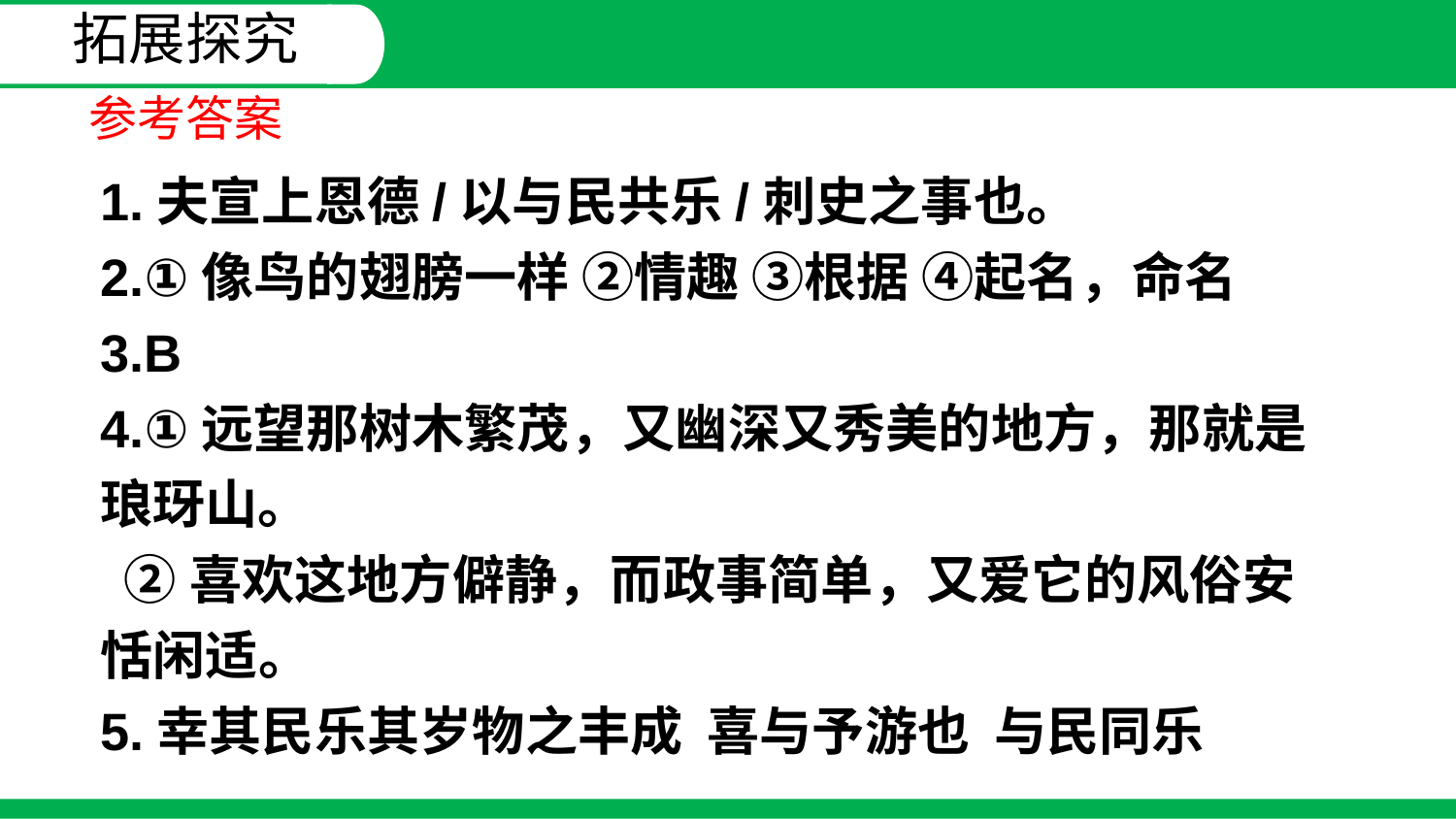

拓展探究
参考答案
1.夫宣上恩德/以与民共乐/刺史之事也。
2.①像鸟的翅膀一样 ②情趣 ③根据 ④起名，命名
3.B
4.①远望那树木繁茂，又幽深又秀美的地方，那就是琅玡山。
  ②喜欢这地方僻静，而政事简单，又爱它的风俗安恬闲适。
5.幸其民乐其岁物之丰成  喜与予游也  与民同乐